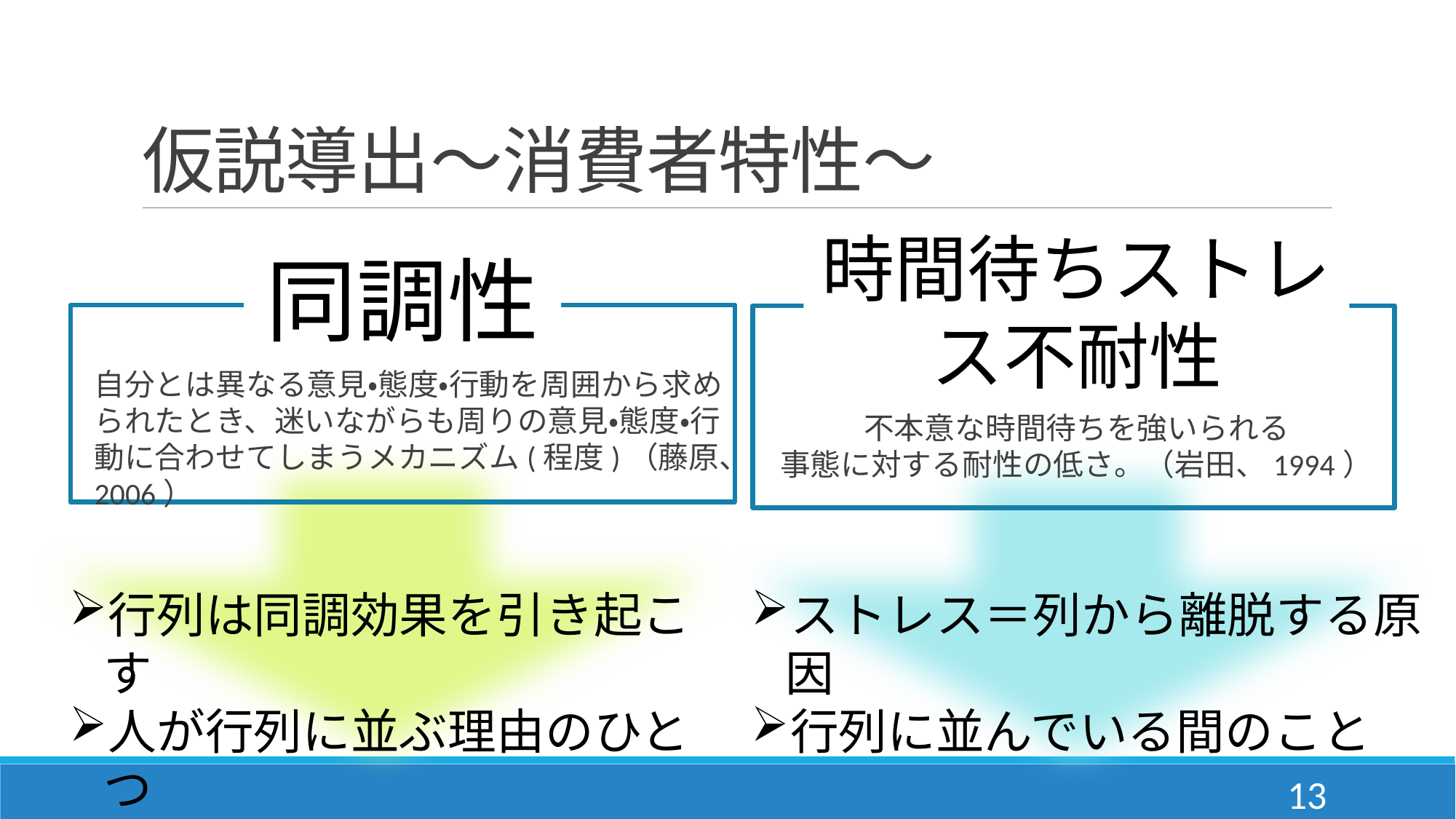

# 仮説導出〜消費者特性〜
時間待ちストレス不耐性

不本意な時間待ちを強いられる
事態に対する耐性の低さ。（岩田、1994）

同調性

自分とは異なる意見・態度・行動を周囲から求められたとき、迷いながらも周りの意見・態度・行動に合わせてしまうメカニズム(程度)（藤原、2006）

行列は同調効果を引き起こす
人が行列に並ぶ理由のひとつ

ストレス＝列から離脱する原因
行列に並んでいる間のこと

13